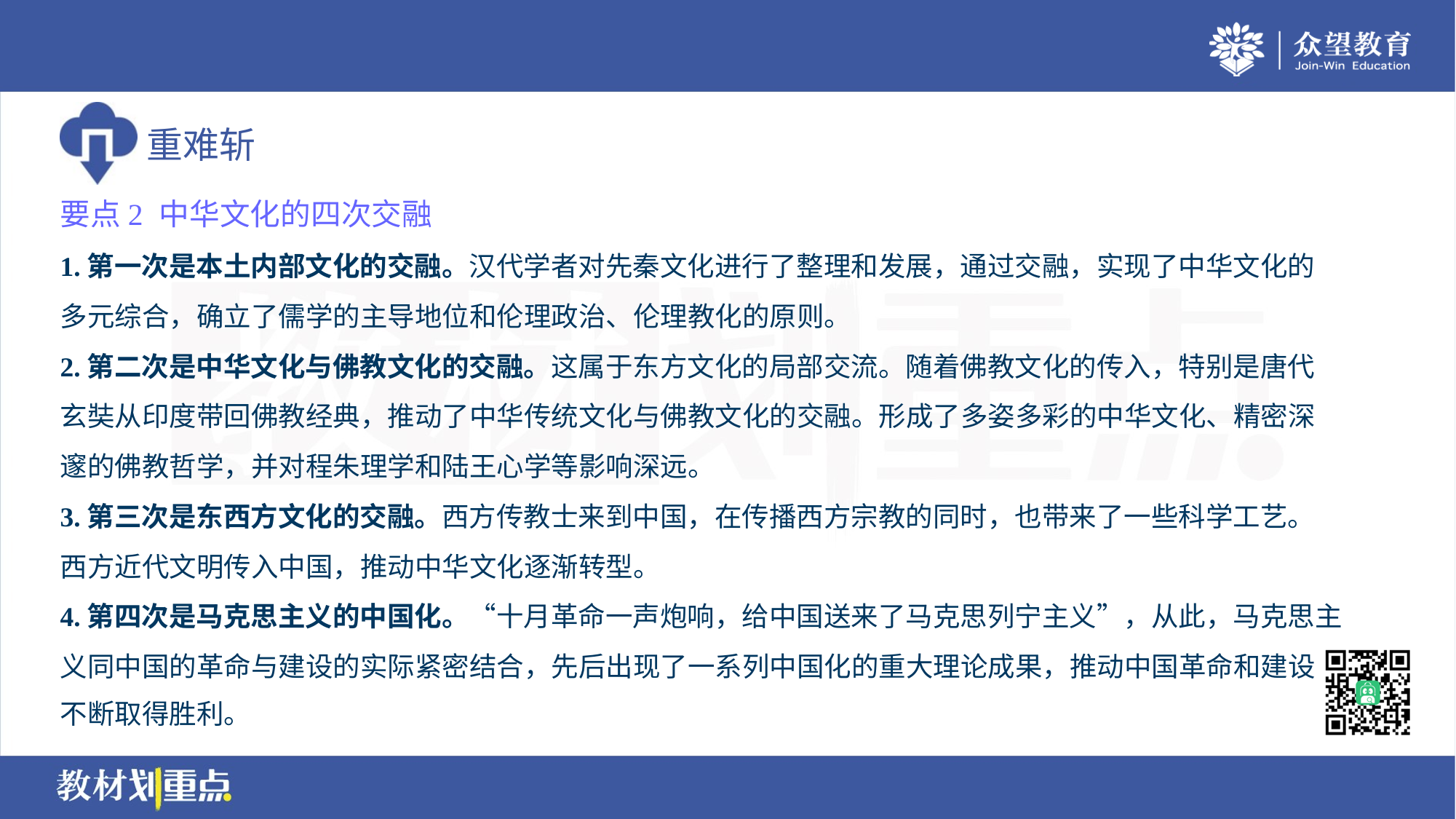

要点2 中华文化的四次交融
1.第一次是本土内部文化的交融。汉代学者对先秦文化进行了整理和发展，通过交融，实现了中华文化的
多元综合，确立了儒学的主导地位和伦理政治、伦理教化的原则。
2.第二次是中华文化与佛教文化的交融。这属于东方文化的局部交流。随着佛教文化的传入，特别是唐代
玄奘从印度带回佛教经典，推动了中华传统文化与佛教文化的交融。形成了多姿多彩的中华文化、精密深
邃的佛教哲学，并对程朱理学和陆王心学等影响深远。
3.第三次是东西方文化的交融。西方传教士来到中国，在传播西方宗教的同时，也带来了一些科学工艺。
西方近代文明传入中国，推动中华文化逐渐转型。
4.第四次是马克思主义的中国化。“十月革命一声炮响，给中国送来了马克思列宁主义”，从此，马克思主
义同中国的革命与建设的实际紧密结合，先后出现了一系列中国化的重大理论成果，推动中国革命和建设
不断取得胜利。